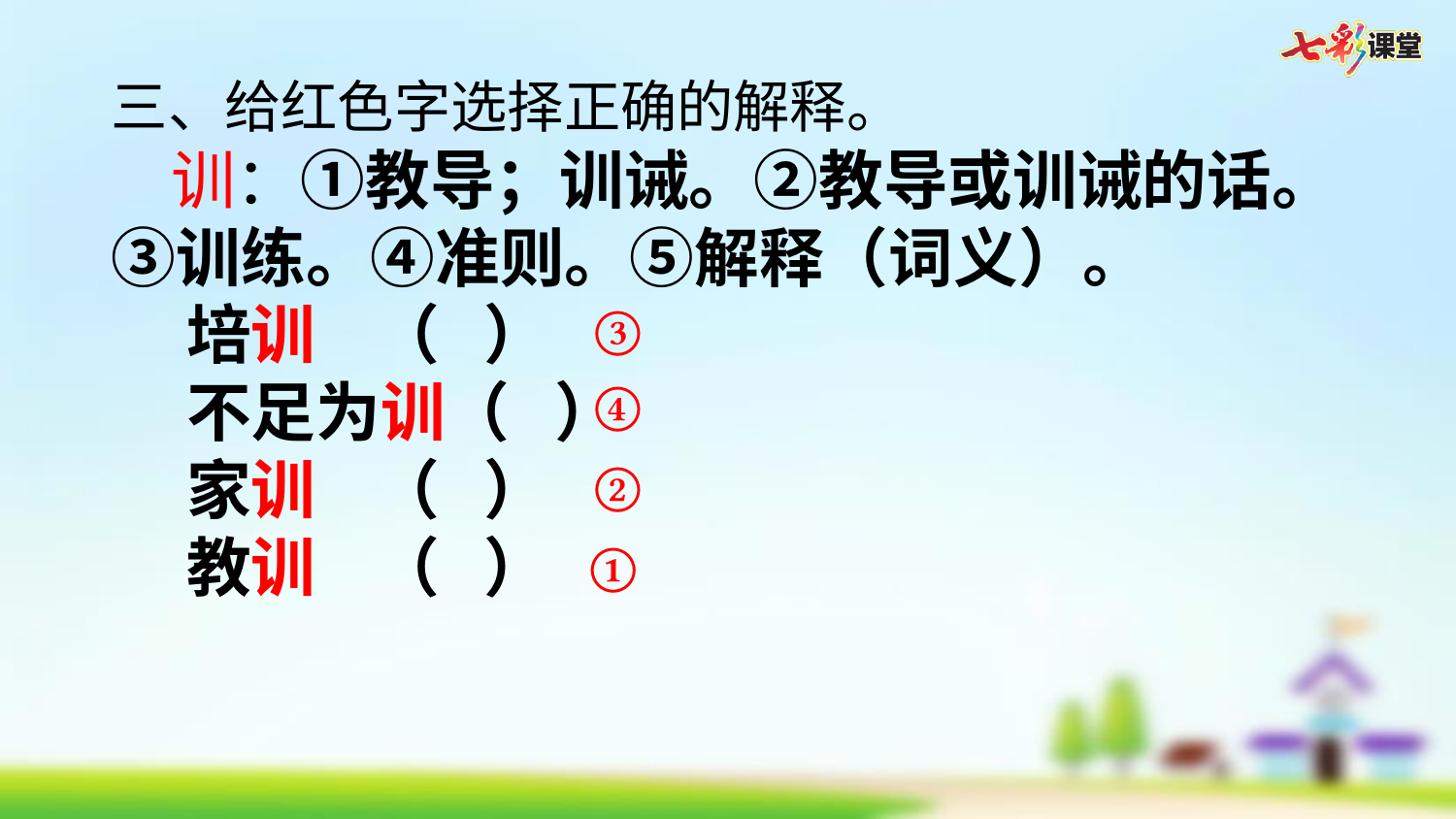

三、给红色字选择正确的解释。
   训：①教导；训诫。②教导或训诫的话。③训练。④准则。⑤解释（词义）。
    培训    （   ）
    不足为训（   ）
    家训    （   ）
    教训    （   ）
③
④
②
①